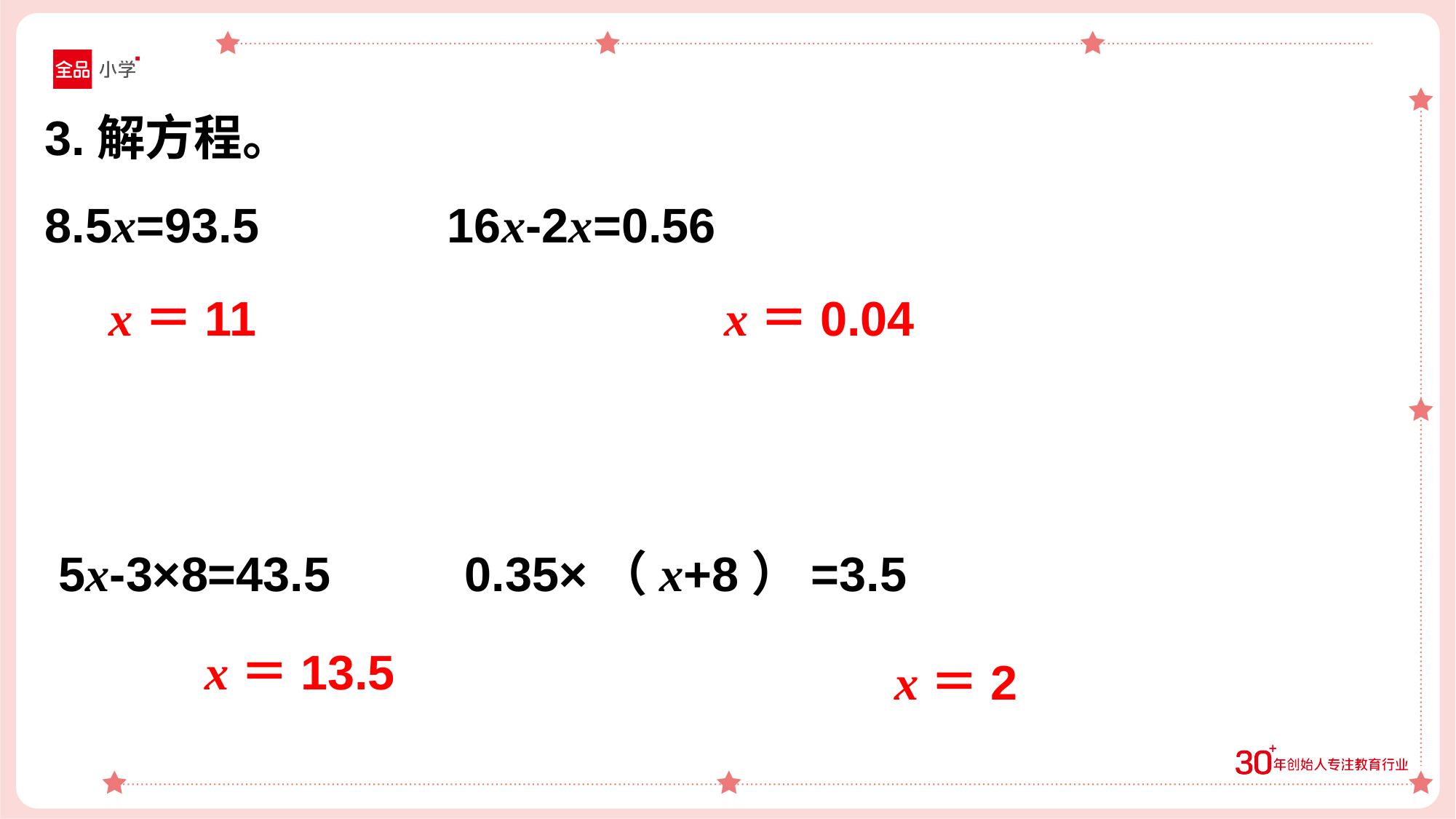

3.解方程。
8.5x=93.5              16x-2x=0.56

 5x-3×8=43.5          0.35×（x+8）=3.5

x＝11
x＝0.04
x＝13.5
x＝2